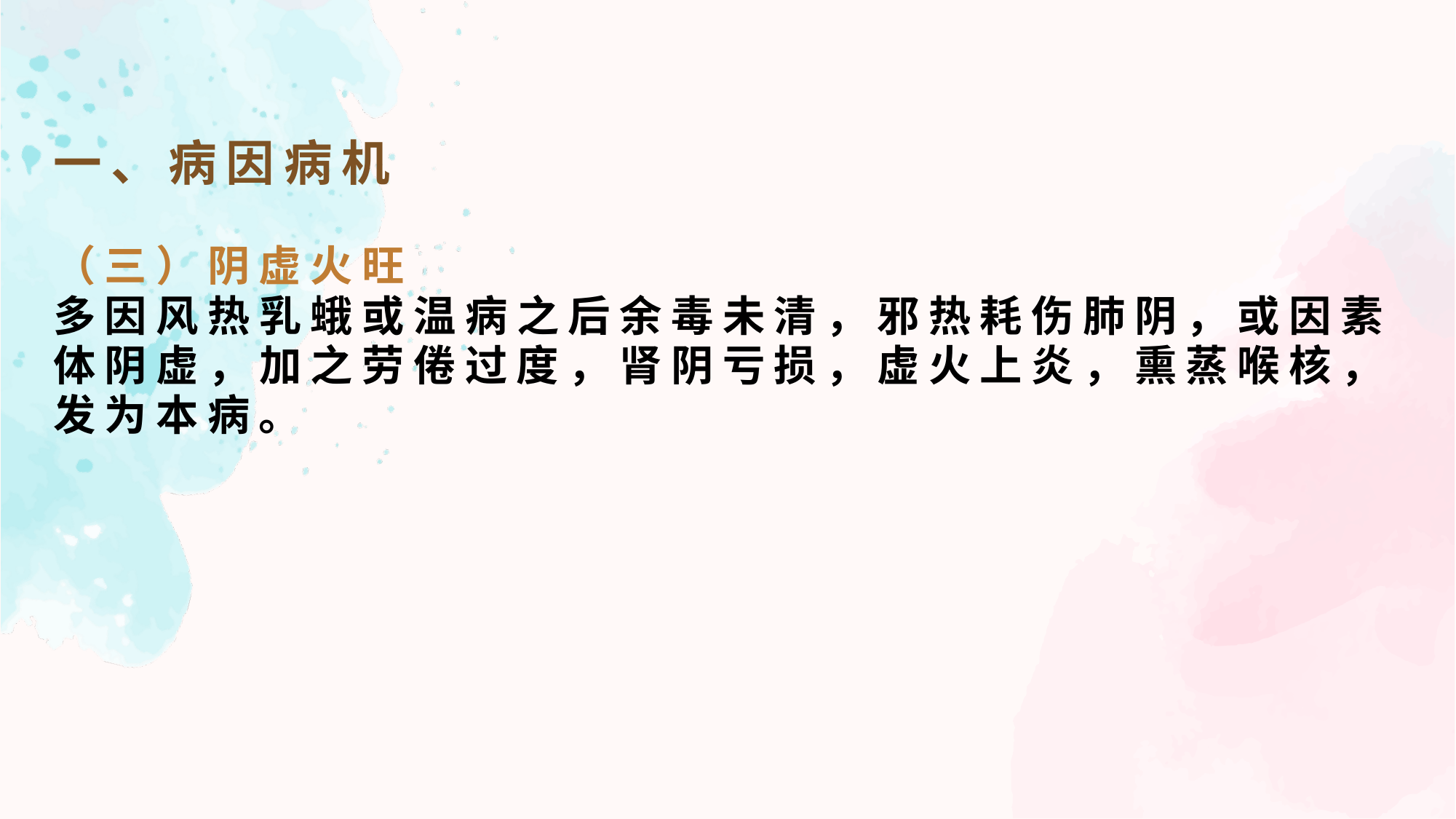

一、病因病机

（三）阴虚火旺
多因风热乳蛾或温病之后余毒未清，邪热耗伤肺阴，或因素体阴虚，加之劳倦过度，肾阴亏损，虚火上炎，熏蒸喉核，发为本病。